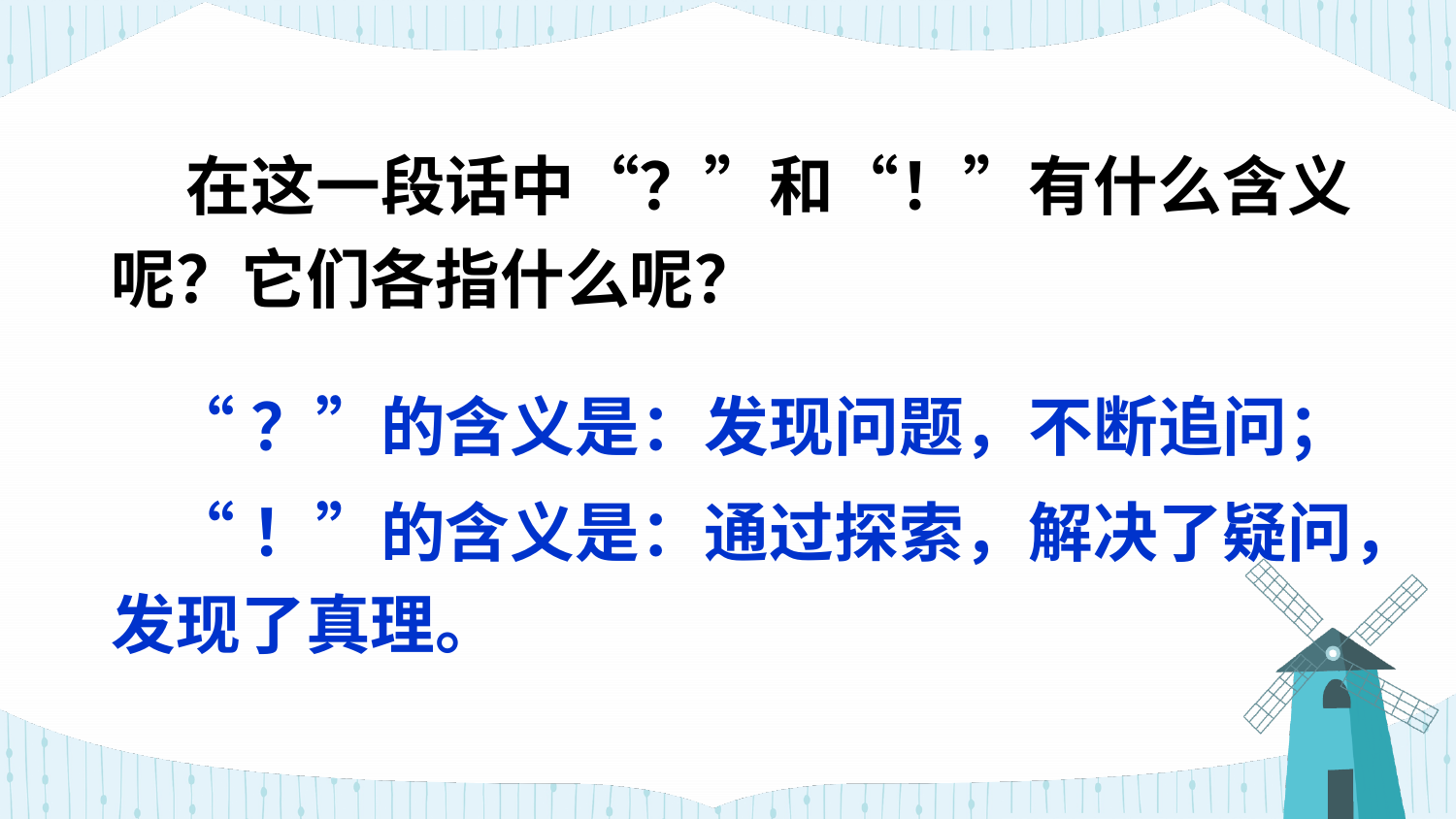

在这一段话中“？”和“！”有什么含义呢？它们各指什么呢？
    “？”的含义是：发现问题，不断追问；
    “！”的含义是：通过探索，解决了疑问，发现了真理。